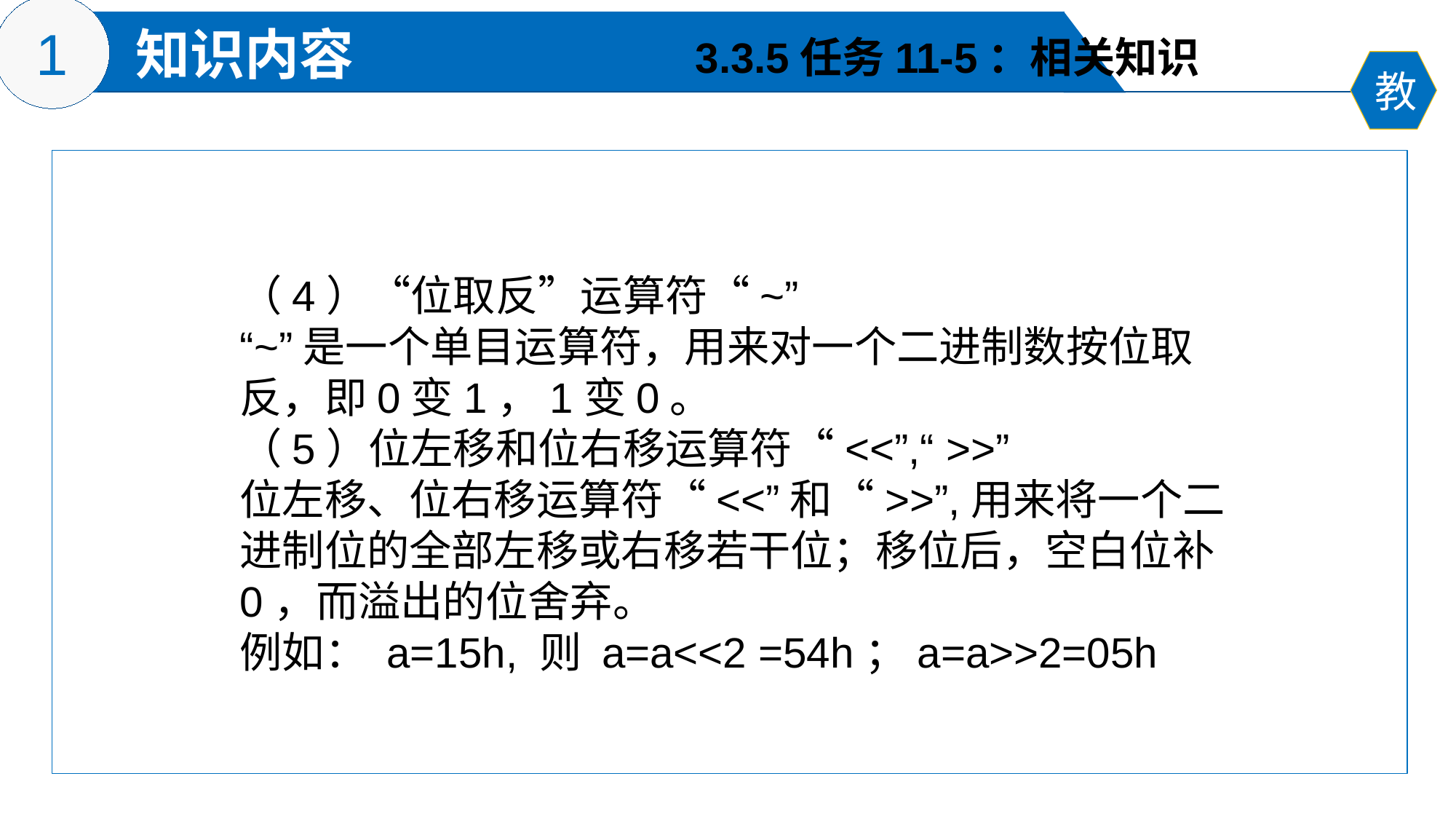

3.3.5任务11-5：相关知识
（4）“位取反”运算符“~”
“~”是一个单目运算符，用来对一个二进制数按位取反，即0变1，1变0。
（5）位左移和位右移运算符“<<”,“ >>”
位左移、位右移运算符“<<”和“>>”,用来将一个二进制位的全部左移或右移若干位；移位后，空白位补0，而溢出的位舍弃。
例如： a=15h, 则 a=a<<2 =54h；a=a>>2=05h